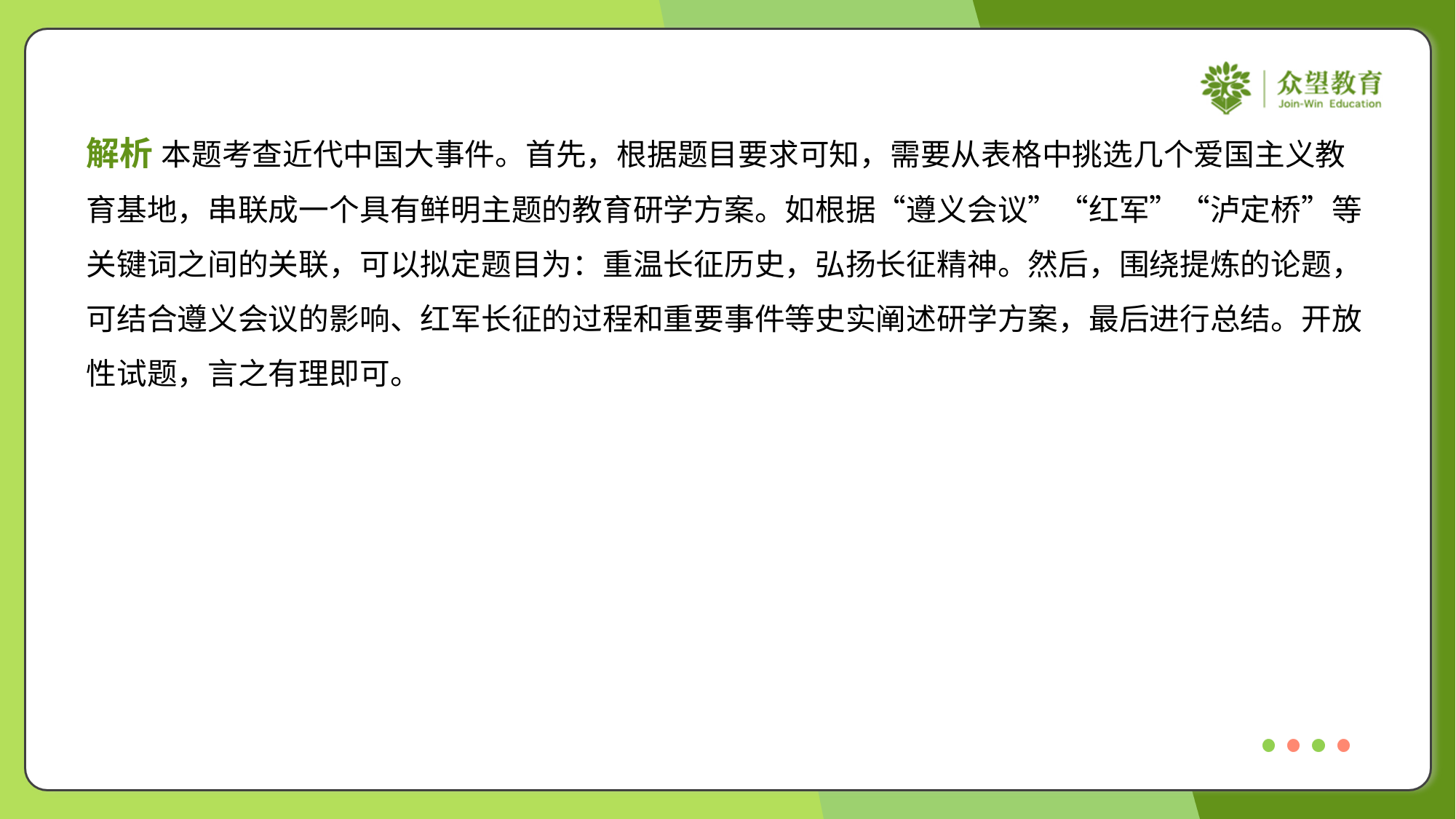

解析 本题考查近代中国大事件。首先，根据题目要求可知，需要从表格中挑选几个爱国主义教
育基地，串联成一个具有鲜明主题的教育研学方案。如根据“遵义会议”“红军”“泸定桥”等
关键词之间的关联，可以拟定题目为：重温长征历史，弘扬长征精神。然后，围绕提炼的论题，
可结合遵义会议的影响、红军长征的过程和重要事件等史实阐述研学方案，最后进行总结。开放
性试题，言之有理即可。